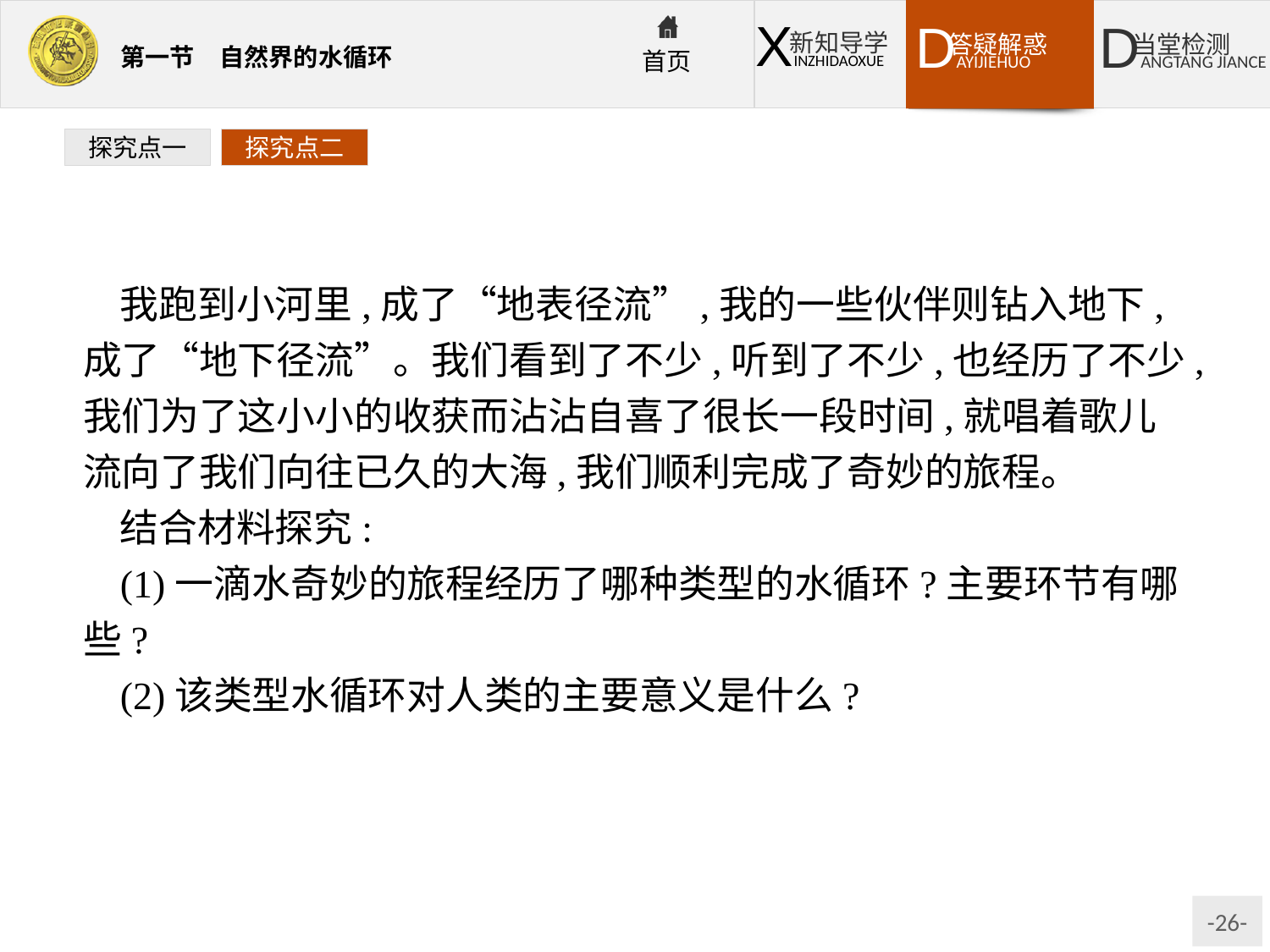

探究点一
探究点二
我跑到小河里,成了“地表径流”,我的一些伙伴则钻入地下,成了“地下径流”。我们看到了不少,听到了不少,也经历了不少,我们为了这小小的收获而沾沾自喜了很长一段时间,就唱着歌儿流向了我们向往已久的大海,我们顺利完成了奇妙的旅程。
结合材料探究:
(1)一滴水奇妙的旅程经历了哪种类型的水循环?主要环节有哪些?
(2)该类型水循环对人类的主要意义是什么?